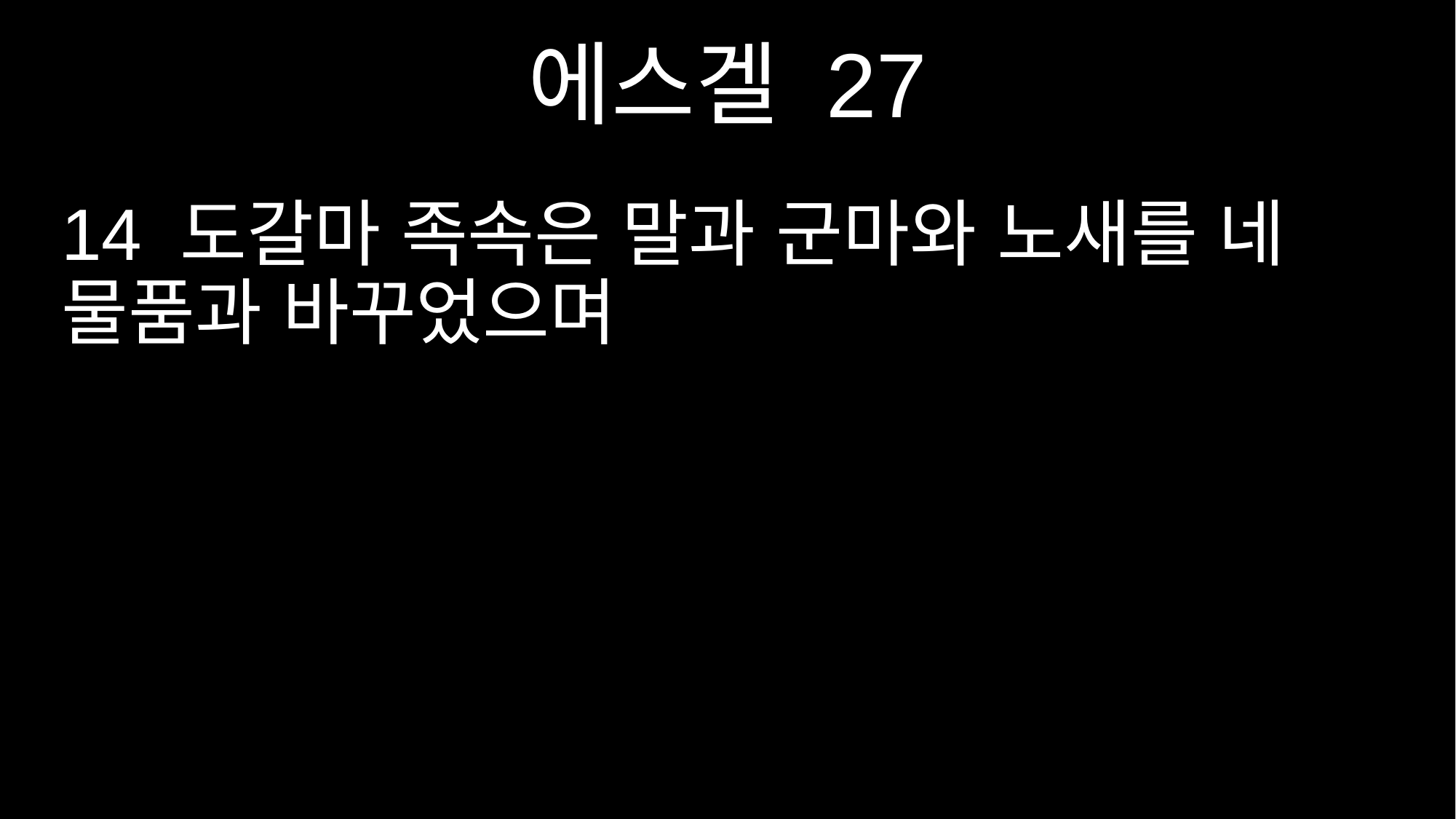

에스겔 27
14 도갈마 족속은 말과 군마와 노새를 네 물품과 바꾸었으며